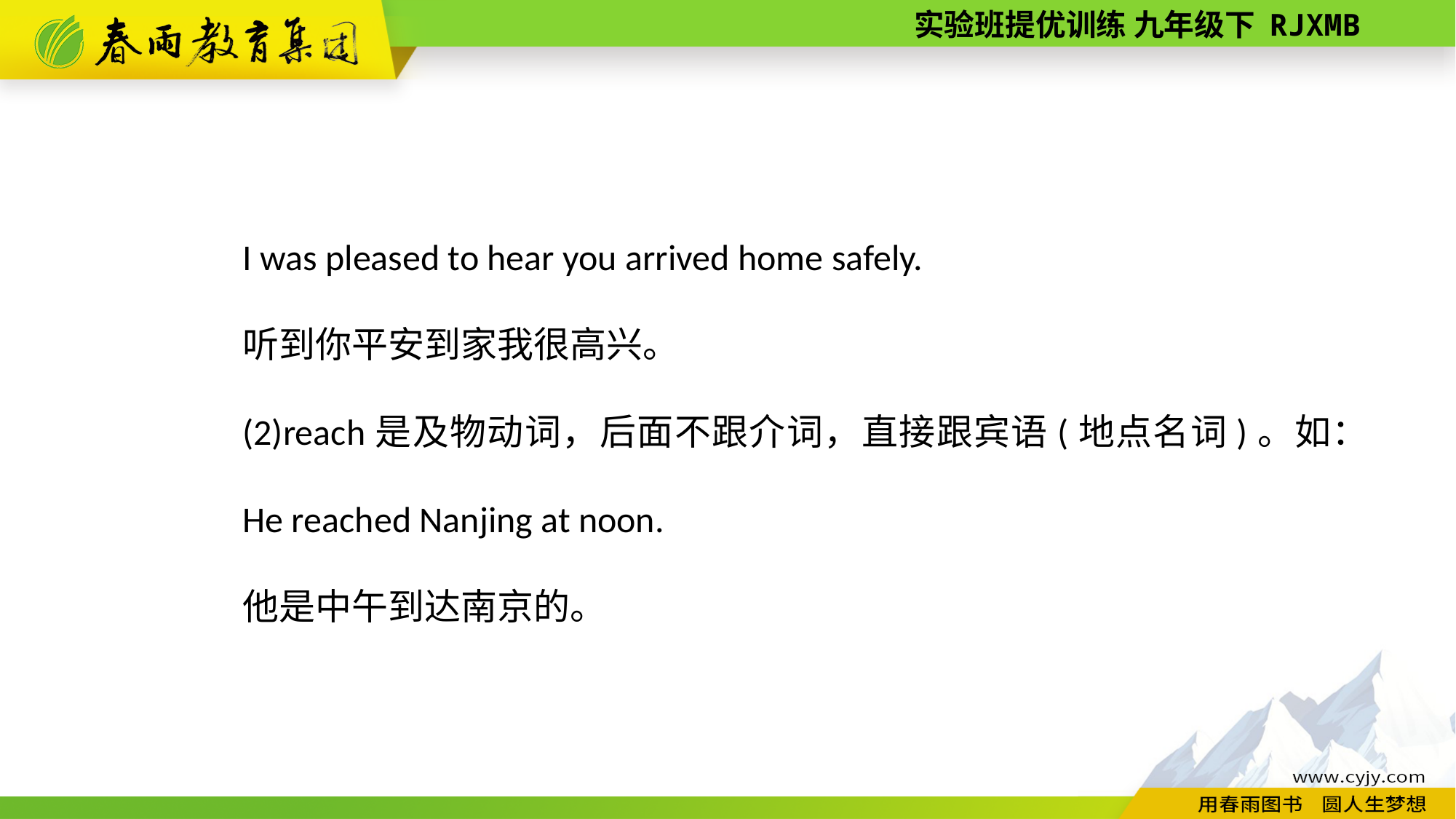

I was pleased to hear you arrived home safely.
听到你平安到家我很高兴。
(2)reach是及物动词，后面不跟介词，直接跟宾语(地点名词)。如：
He reached Nanjing at noon.
他是中午到达南京的。